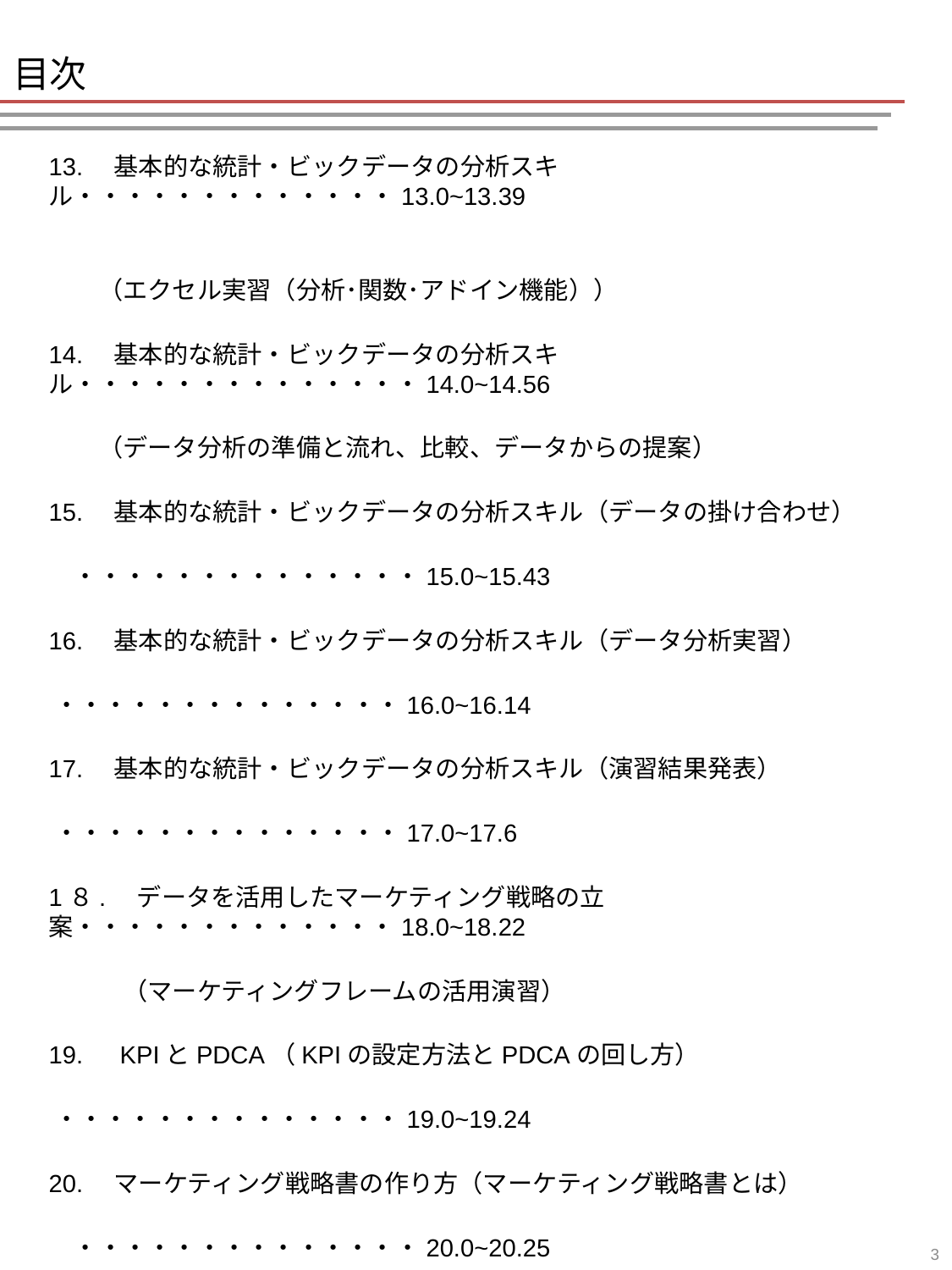

# 目次
13.　基本的な統計・ビックデータの分析スキル・・・・・・・・・・・・・13.0~13.39
　　（エクセル実習（分析･関数･アドイン機能））
14.　基本的な統計・ビックデータの分析スキル・・・・・・・・・・・・・・14.0~14.56
　　（データ分析の準備と流れ、比較、データからの提案）
15.　基本的な統計・ビックデータの分析スキル（データの掛け合わせ）
　　　　　　　　　　　　　　　　　　　　　　　　　　　　・・・・・・・・・・・・・・15.0~15.43
16.　基本的な統計・ビックデータの分析スキル（データ分析実習）
　　　　　　　　　　　　　　　　　　　　　　　　　　　　 ・・・・・・・・・・・・・・16.0~16.14
17.　基本的な統計・ビックデータの分析スキル（演習結果発表）
　　　　　　　　　　　　　　　　　　　　　　　　　　　　 ・・・・・・・・・・・・・・17.0~17.6
1８.　データを活用したマーケティング戦略の立案・・・・・・・・・・・・・18.0~18.22
　　　（マーケティングフレームの活用演習）
19.　KPIとPDCA（KPIの設定方法とPDCAの回し方）
　　　　　　　　　　　　　　　　　　　　　　　　　　　　　 ・・・・・・・・・・・・・・19.0~19.24
20.　マーケティング戦略書の作り方（マーケティング戦略書とは）
　　　　　　　　　　　　　　　　　　　　　　　　　　　　　　・・・・・・・・・・・・・・20.0~20.25
21.　伝えるためのプレゼンテーションスキル（ビジネスプレゼンテーションの基本）
　　　　　　　　　　　　　　　　　　　　　　　　　　　　　　 ・・・・・・・・・・・・・・21.0~21.32
22.　データを使用した分析と観光メニュー実習（戦略書の作成　演習）
　　　　　　　　　　　　　　　　　　　　　　　　　　　　　　　・・・・・・・・・・・・・・22.0~22.5
23.　観光メニュー企画演習・発表	　　　　　　　　・・・・・・・・・・・・・・23.0~23.5

3